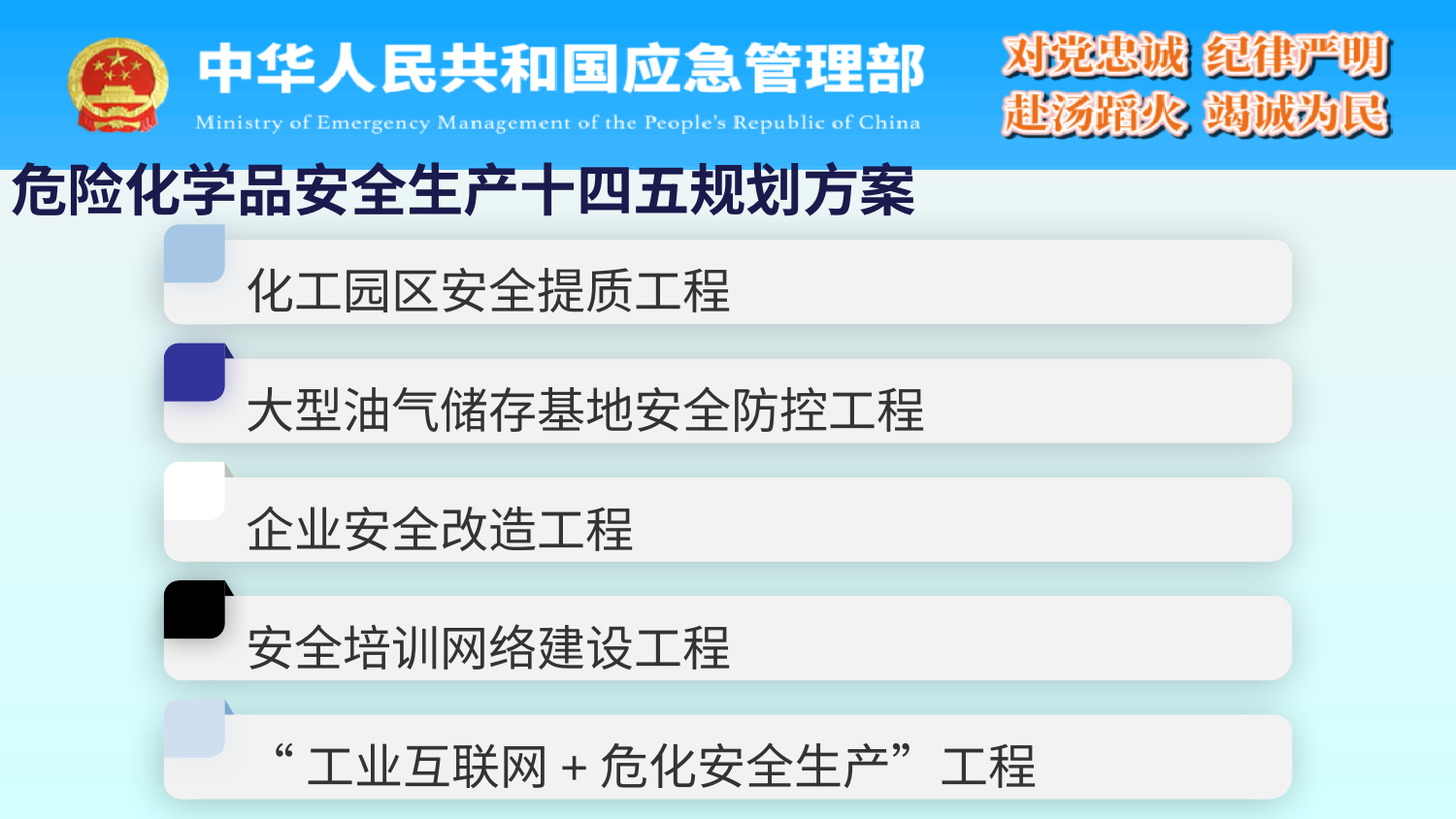

危险化学品安全生产十四五规划方案

化工园区安全提质工程

大型油气储存基地安全防控工程

企业安全改造工程

安全培训网络建设工程

“工业互联网+危化安全生产”工程
30